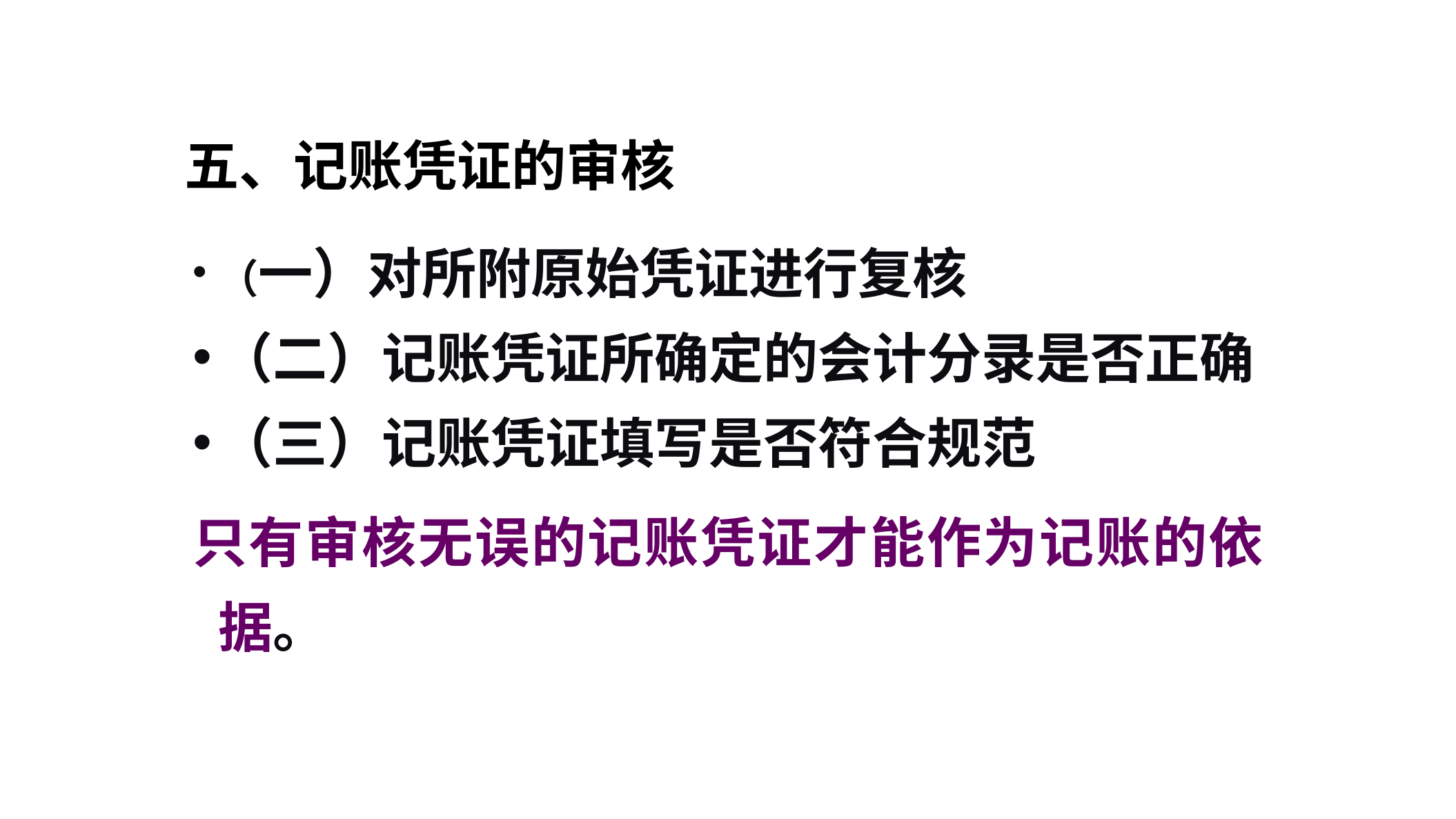

# 五、记账凭证的审核
（一）对所附原始凭证进行复核
（二）记账凭证所确定的会计分录是否正确
（三）记账凭证填写是否符合规范
只有审核无误的记账凭证才能作为记账的依据。